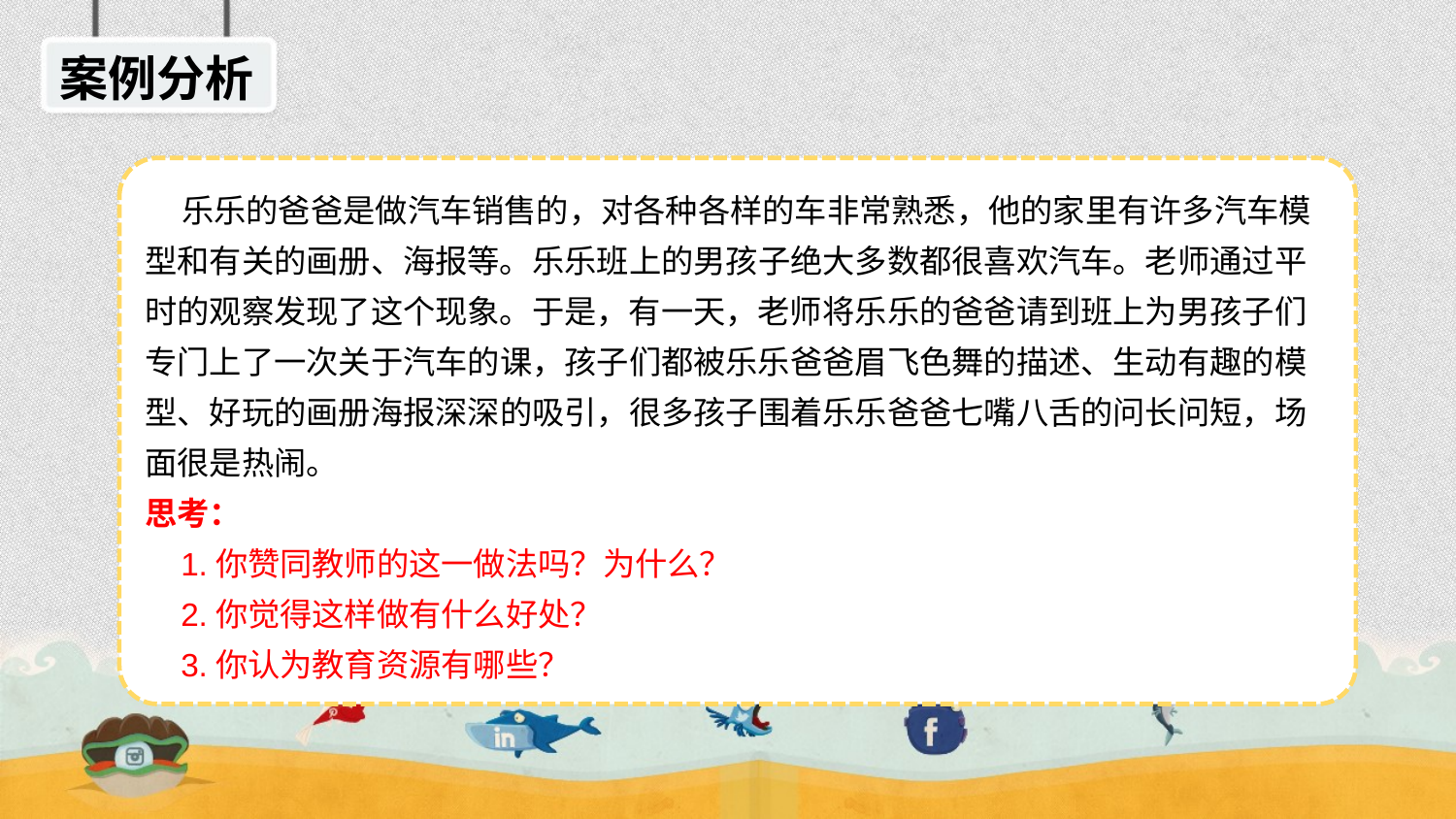

案例分析
    乐乐的爸爸是做汽车销售的，对各种各样的车非常熟悉，他的家里有许多汽车模型和有关的画册、海报等。乐乐班上的男孩子绝大多数都很喜欢汽车。老师通过平时的观察发现了这个现象。于是，有一天，老师将乐乐的爸爸请到班上为男孩子们专门上了一次关于汽车的课，孩子们都被乐乐爸爸眉飞色舞的描述、生动有趣的模型、好玩的画册海报深深的吸引，很多孩子围着乐乐爸爸七嘴八舌的问长问短，场面很是热闹。
思考：
    1.你赞同教师的这一做法吗？为什么？
    2.你觉得这样做有什么好处？
    3.你认为教育资源有哪些？